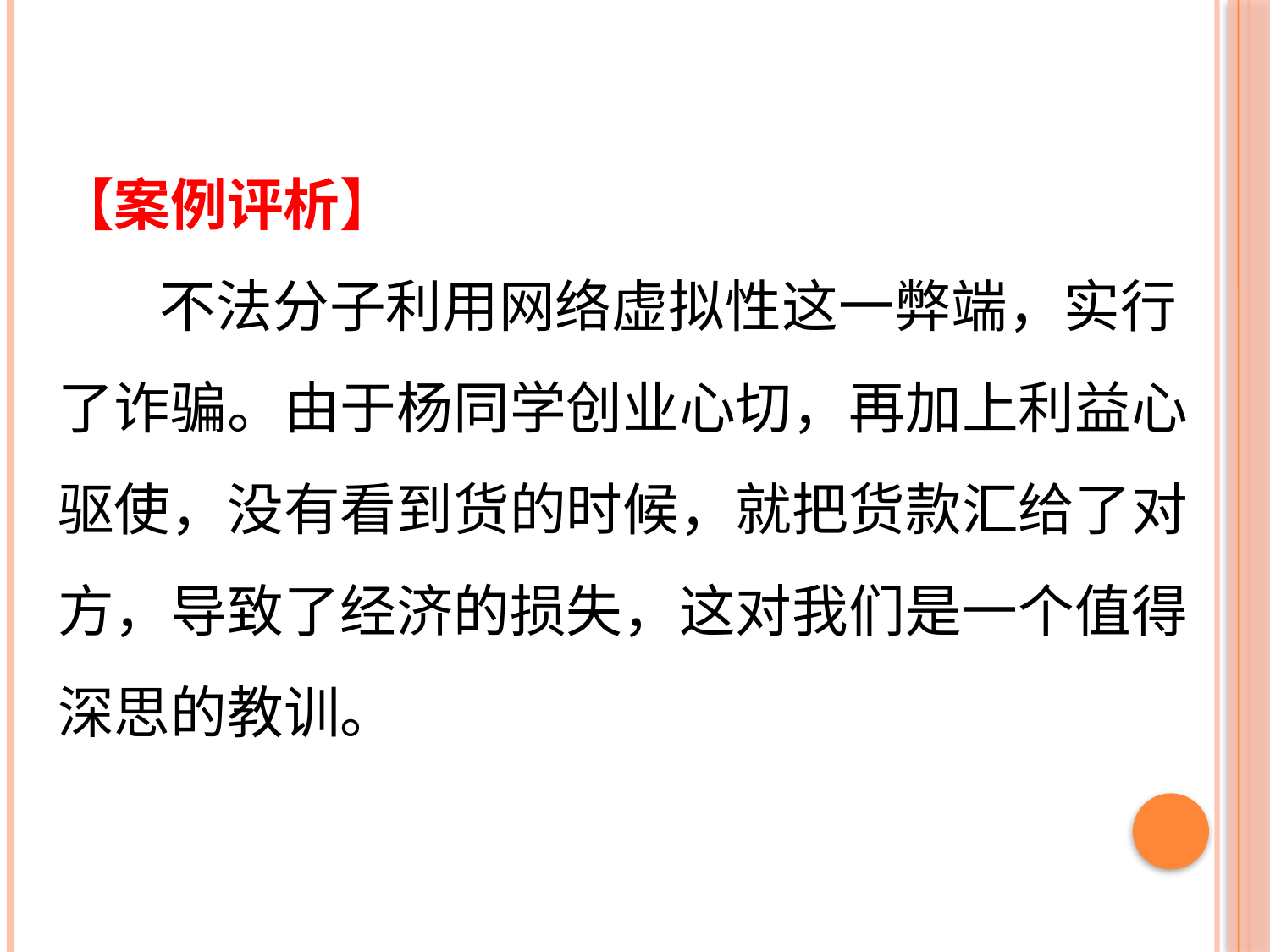

【案例评析】
       不法分子利用网络虚拟性这一弊端，实行了诈骗。由于杨同学创业心切，再加上利益心驱使，没有看到货的时候，就把货款汇给了对方，导致了经济的损失，这对我们是一个值得深思的教训。